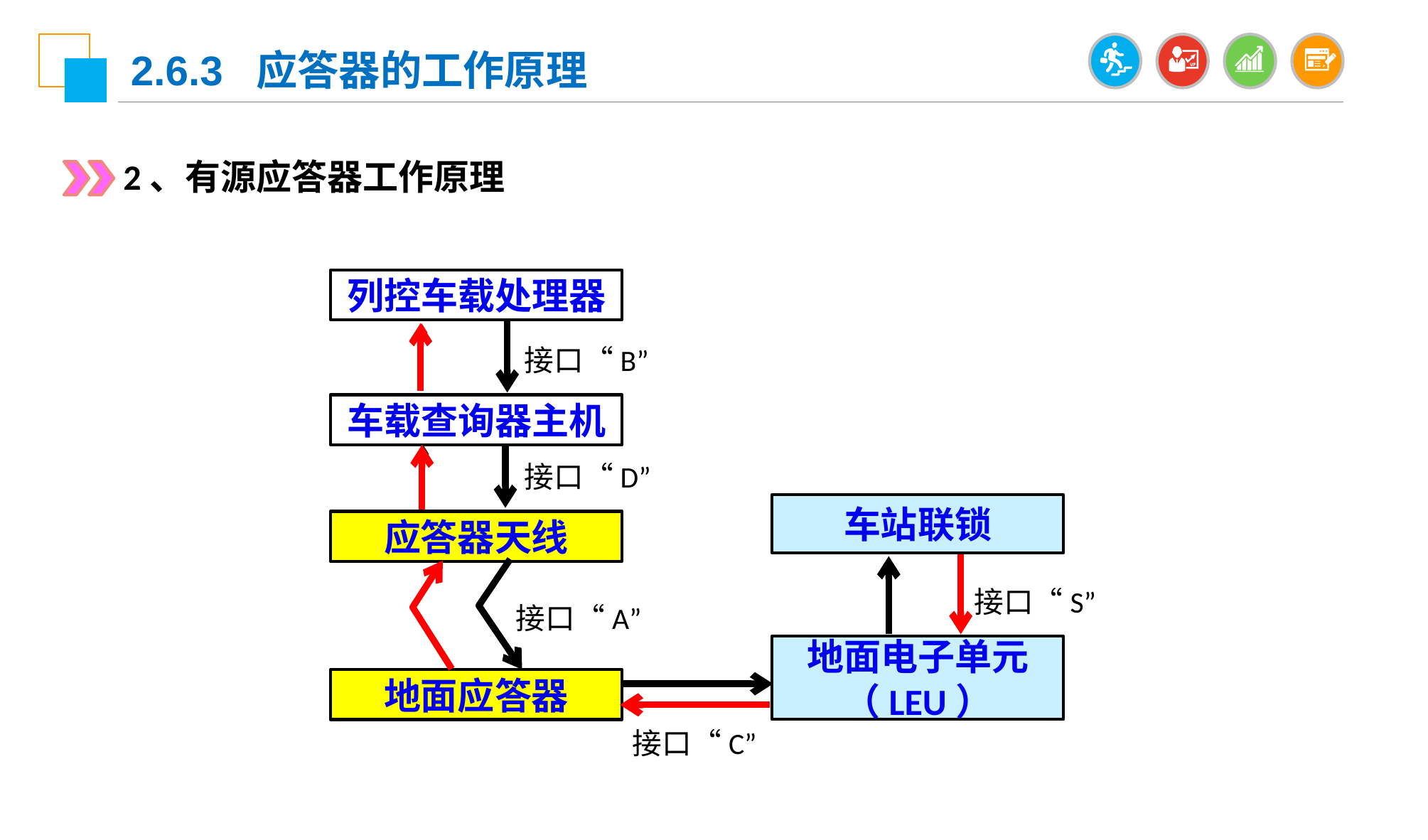

2.6.3  应答器的工作原理
2、有源应答器工作原理

列控车载处理器

接口“B”
车载查询器主机

接口“D”
车站联锁
应答器天线

接口“S”
接口“A”
地面电子单元（LEU）
地面应答器

接口“C”